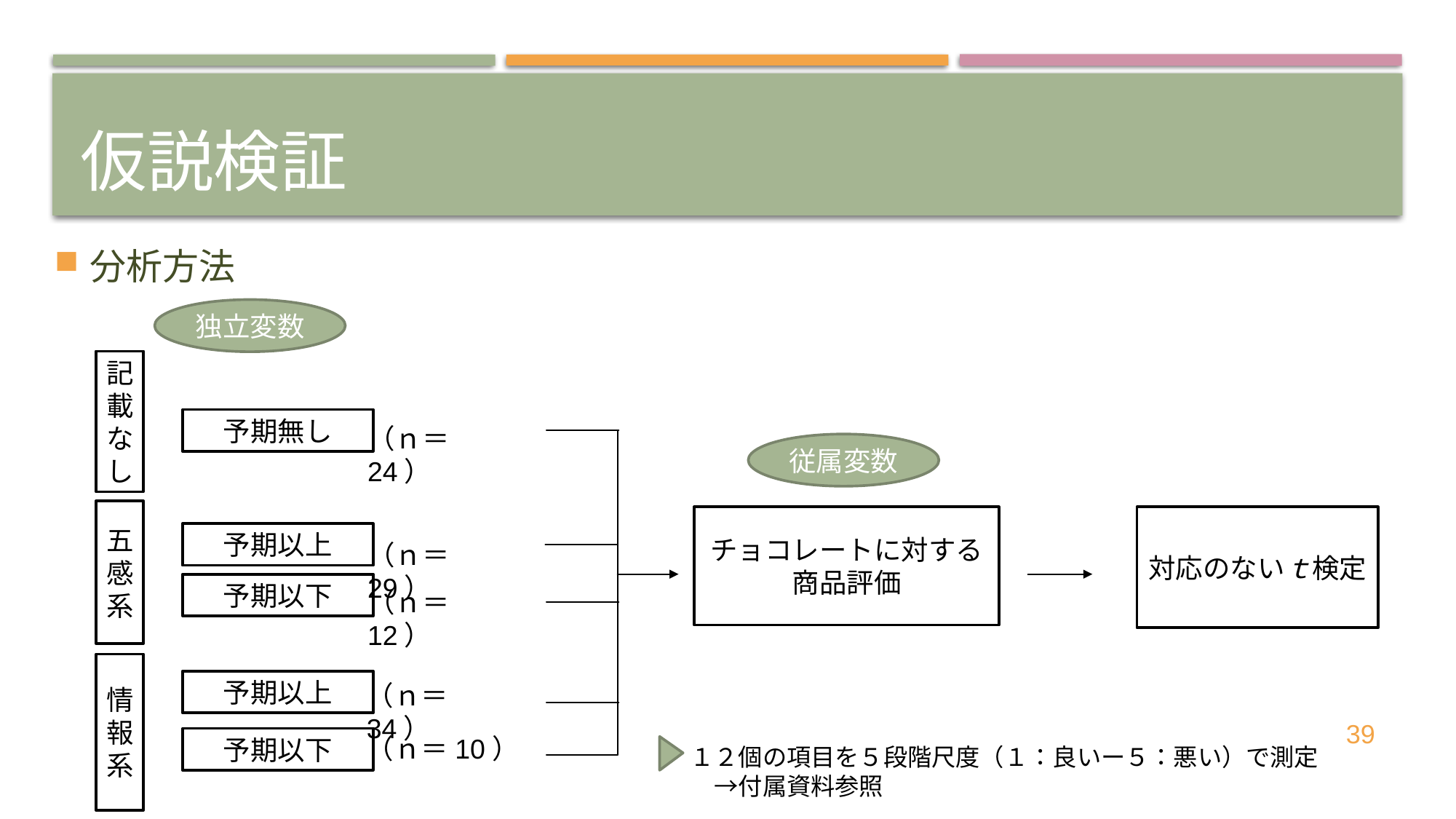

# 仮説検証
分析方法
独立変数
記載なし
予期無し
（ｎ＝24）
従属変数
五感系
チョコレートに対する
商品評価
対応のないｔ検定
予期以上
（ｎ＝29）
予期以下
（ｎ＝12）
　情報系

予期以上
（ｎ＝34）
39
（ｎ＝10）
予期以下
１２個の項目を５段階尺度（１：良いー５：悪い）で測定
　→付属資料参照